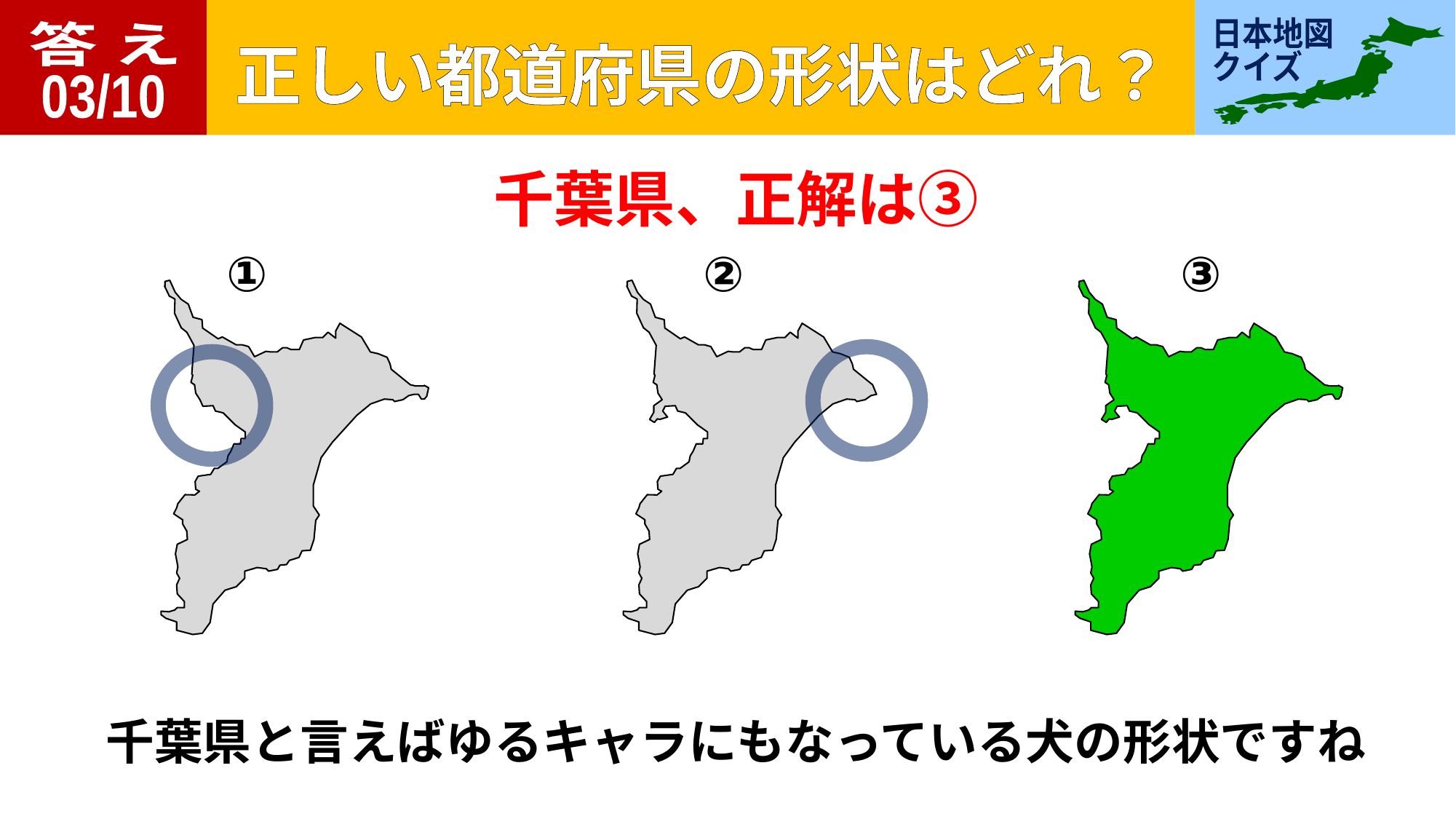

答 え
03/10
千葉県、正解は③
①
②
③

千葉県と言えばゆるキャラにもなっている犬の形状ですね